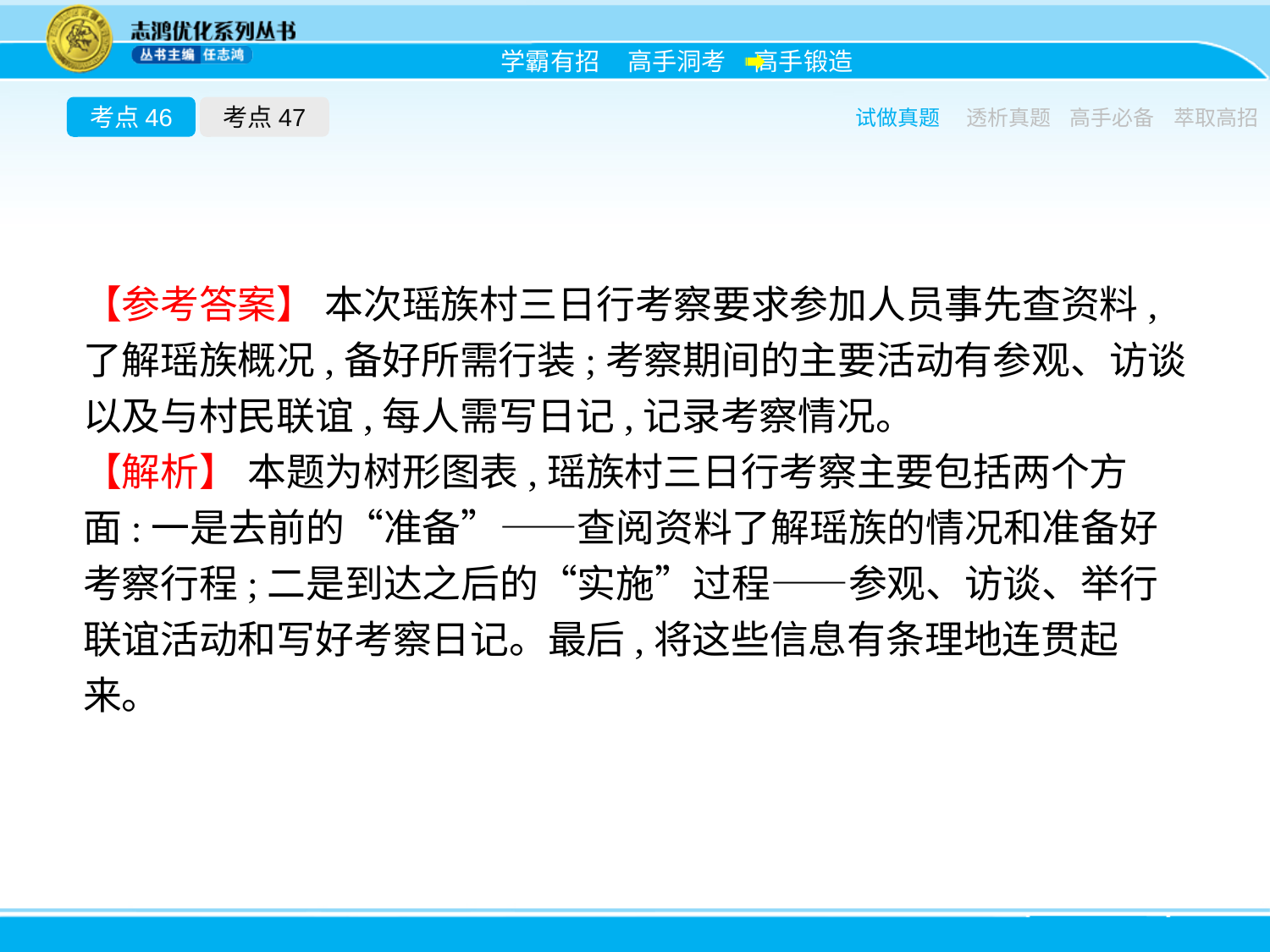

考点46
考点47
试做真题
透析真题
高手必备
萃取高招
【参考答案】 本次瑶族村三日行考察要求参加人员事先查资料,了解瑶族概况,备好所需行装;考察期间的主要活动有参观、访谈以及与村民联谊,每人需写日记,记录考察情况。
【解析】 本题为树形图表,瑶族村三日行考察主要包括两个方面:一是去前的“准备”——查阅资料了解瑶族的情况和准备好考察行程;二是到达之后的“实施”过程——参观、访谈、举行联谊活动和写好考察日记。最后,将这些信息有条理地连贯起来。